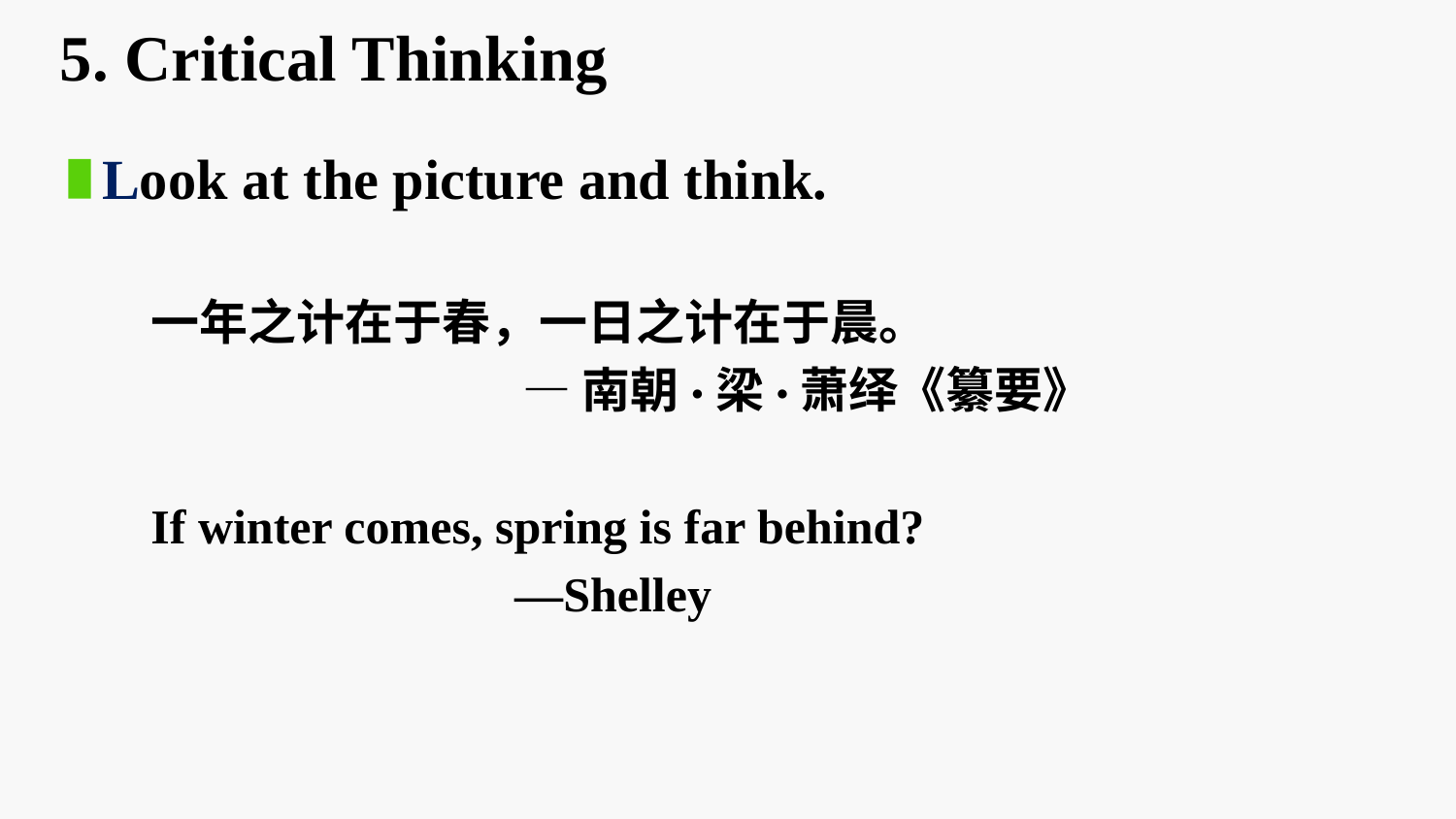

5. Critical Thinking
 Look at the picture and think.

一年之计在于春，一日之计在于晨。
                                  —南朝·梁·萧绎《纂要》

If winter comes, spring is far behind?
                              —Shelley